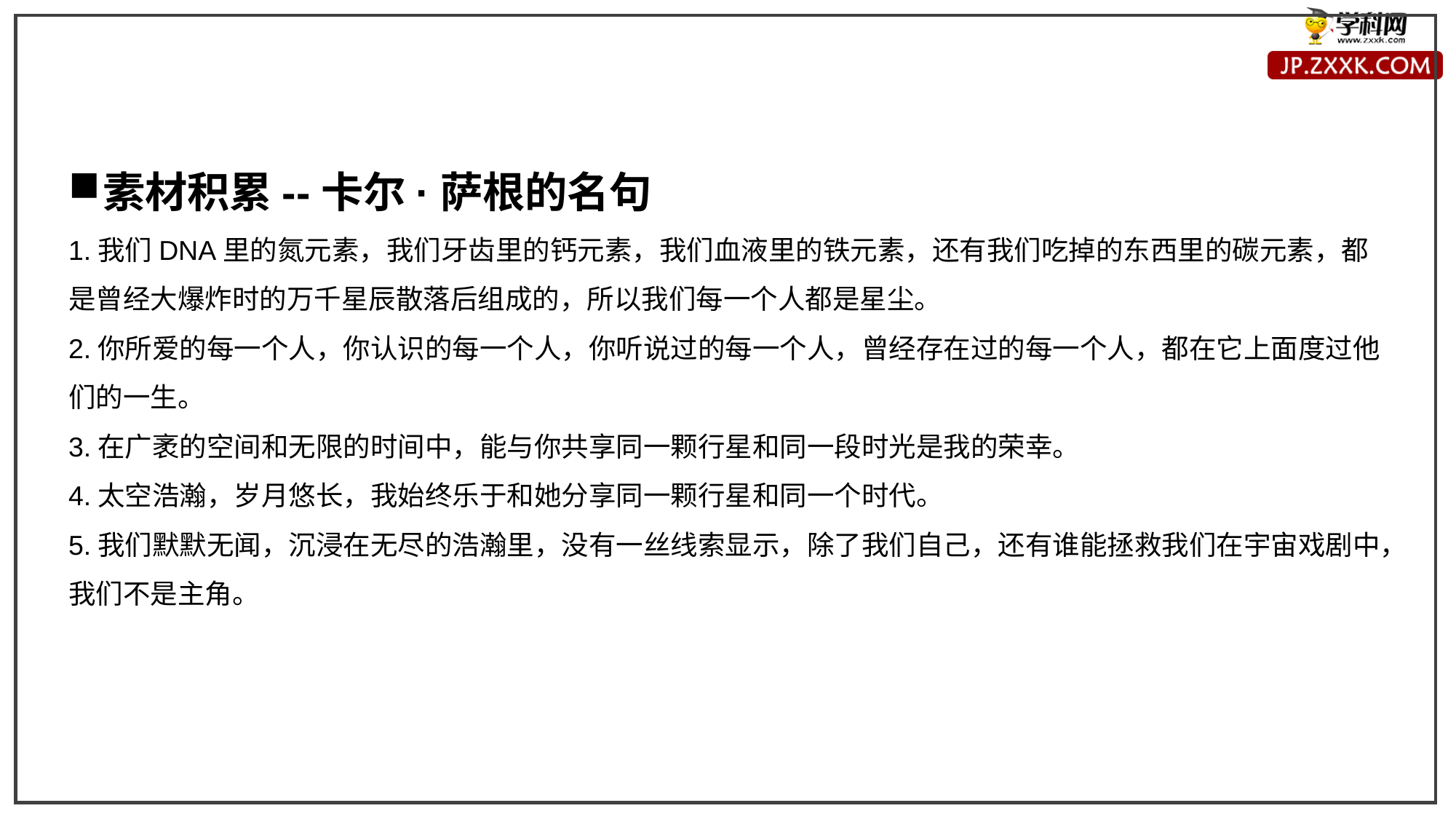

素材积累--卡尔·萨根的名句
1.我们DNA里的氮元素，我们牙齿里的钙元素，我们血液里的铁元素，还有我们吃掉的东西里的碳元素，都是曾经大爆炸时的万千星辰散落后组成的，所以我们每一个人都是星尘。
2.你所爱的每一个人，你认识的每一个人，你听说过的每一个人，曾经存在过的每一个人，都在它上面度过他们的一生。
3.在广袤的空间和无限的时间中，能与你共享同一颗行星和同一段时光是我的荣幸。
4.太空浩瀚，岁月悠长，我始终乐于和她分享同一颗行星和同一个时代。
5.我们默默无闻，沉浸在无尽的浩瀚里，没有一丝线索显示，除了我们自己，还有谁能拯救我们在宇宙戏剧中，我们不是主角。